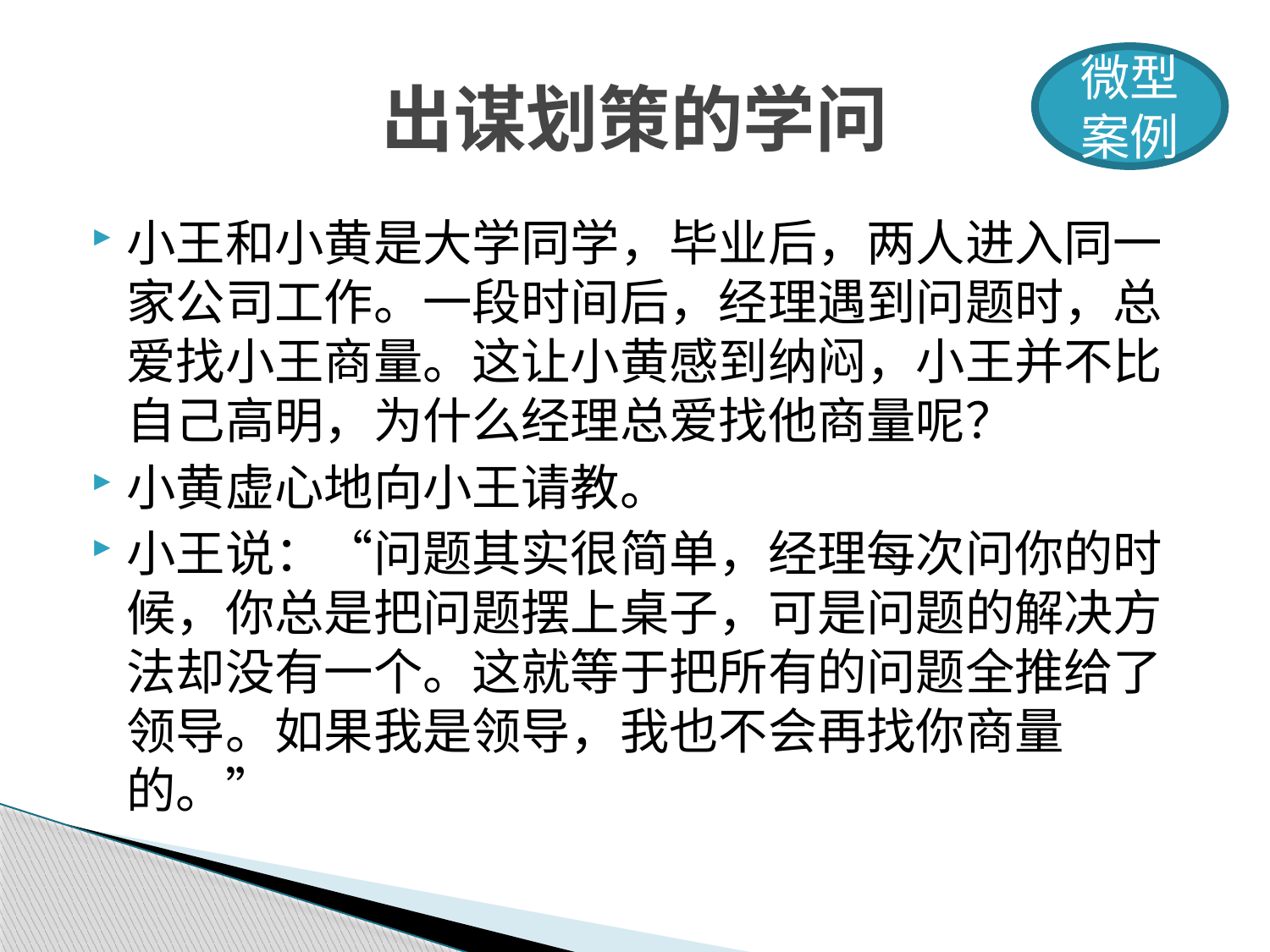

# 出谋划策的学问
微型案例
小王和小黄是大学同学，毕业后，两人进入同一家公司工作。一段时间后，经理遇到问题时，总爱找小王商量。这让小黄感到纳闷，小王并不比自己高明，为什么经理总爱找他商量呢？
小黄虚心地向小王请教。
小王说：“问题其实很简单，经理每次问你的时候，你总是把问题摆上桌子，可是问题的解决方法却没有一个。这就等于把所有的问题全推给了领导。如果我是领导，我也不会再找你商量的。”